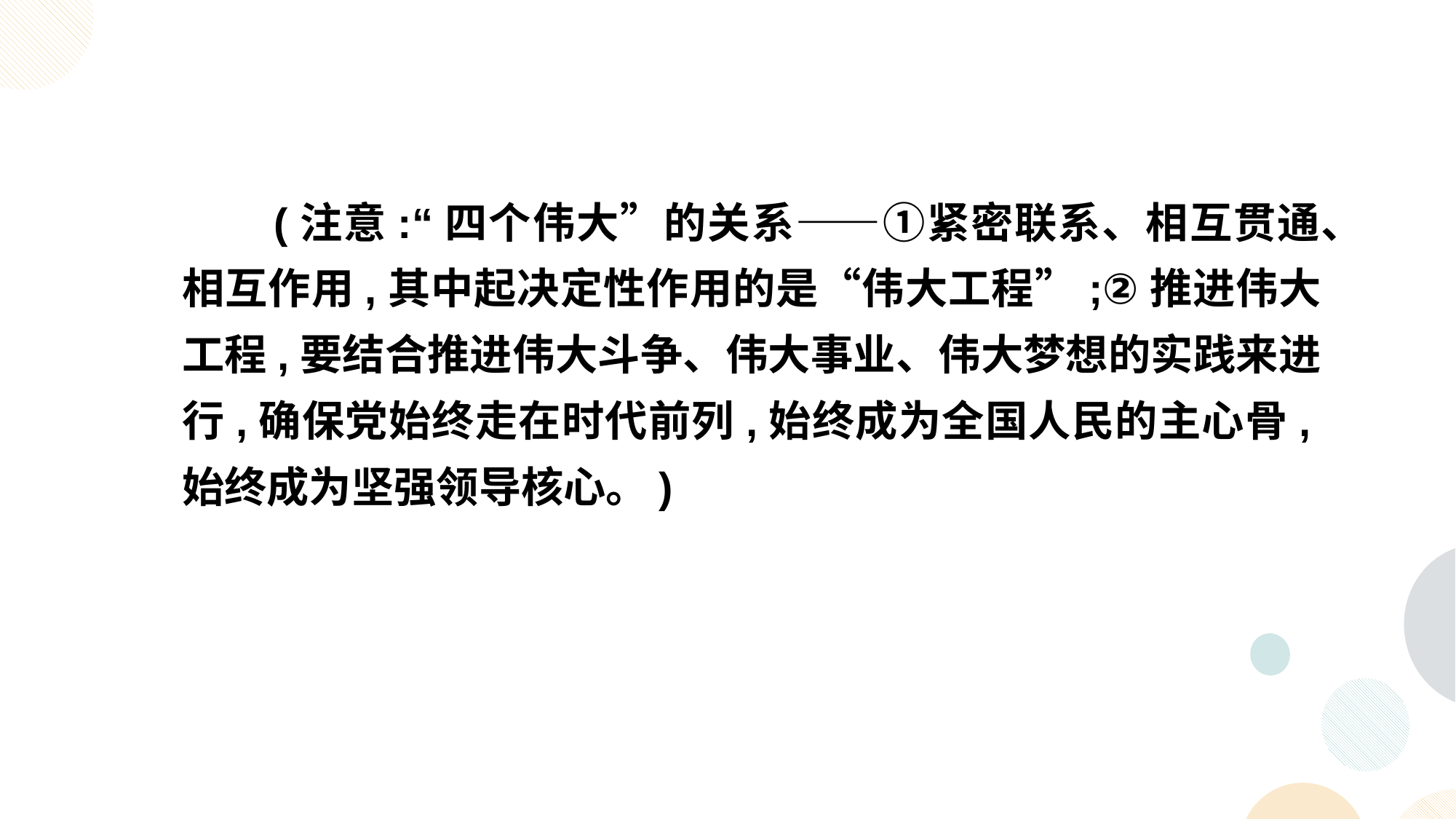

(注意:“四个伟大”的关系——①紧密联系、相互贯通、相互作用,其中起决定性作用的是“伟大工程”;②推进伟大工程,要结合推进伟大斗争、伟大事业、伟大梦想的实践来进行,确保党始终走在时代前列,始终成为全国人民的主心骨,始终成为坚强领导核心。)